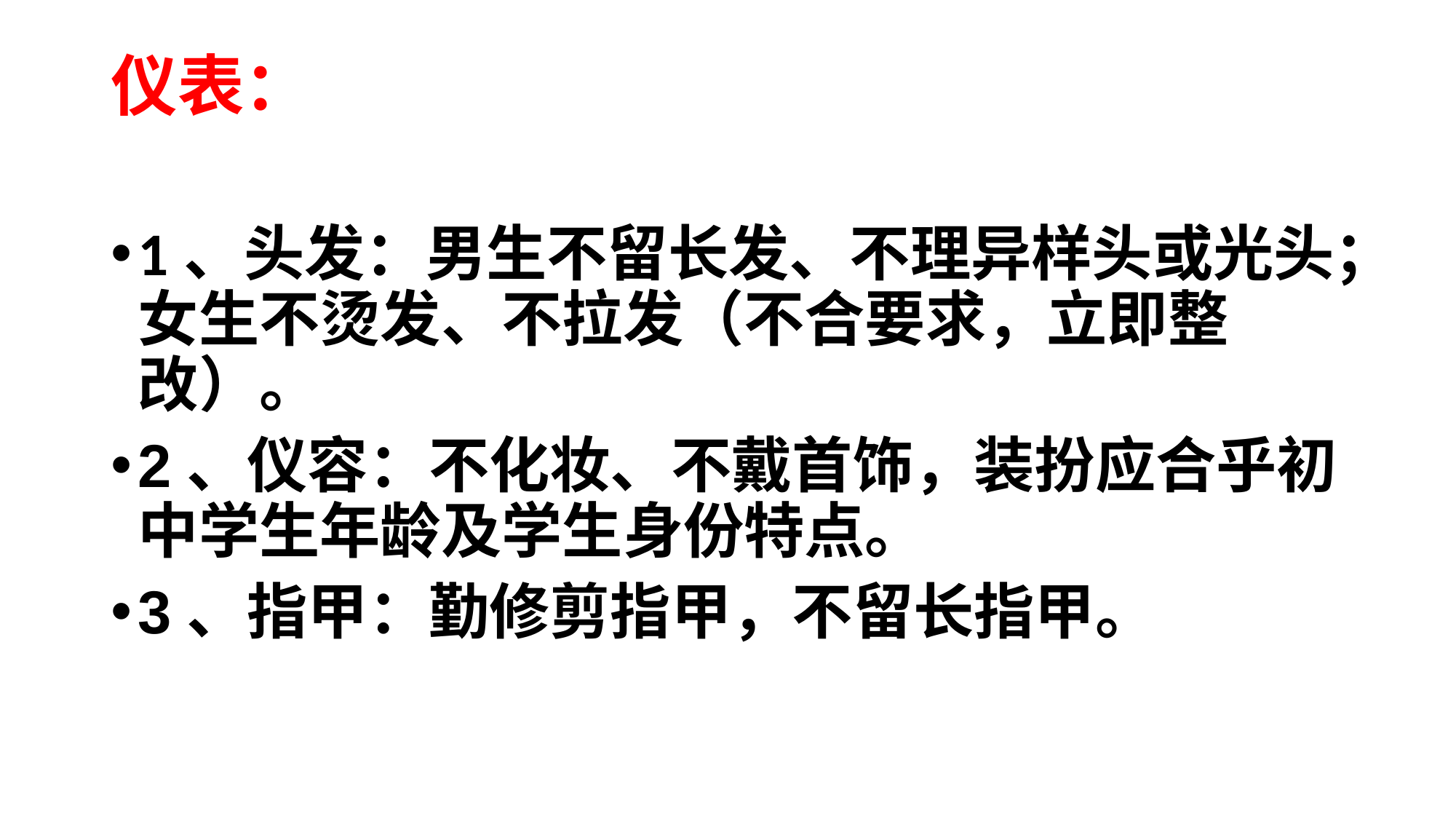

# 仪表：
1、头发：男生不留长发、不理异样头或光头；女生不烫发、不拉发（不合要求，立即整改）。
2、仪容：不化妆、不戴首饰，装扮应合乎初中学生年龄及学生身份特点。
3、指甲：勤修剪指甲，不留长指甲。